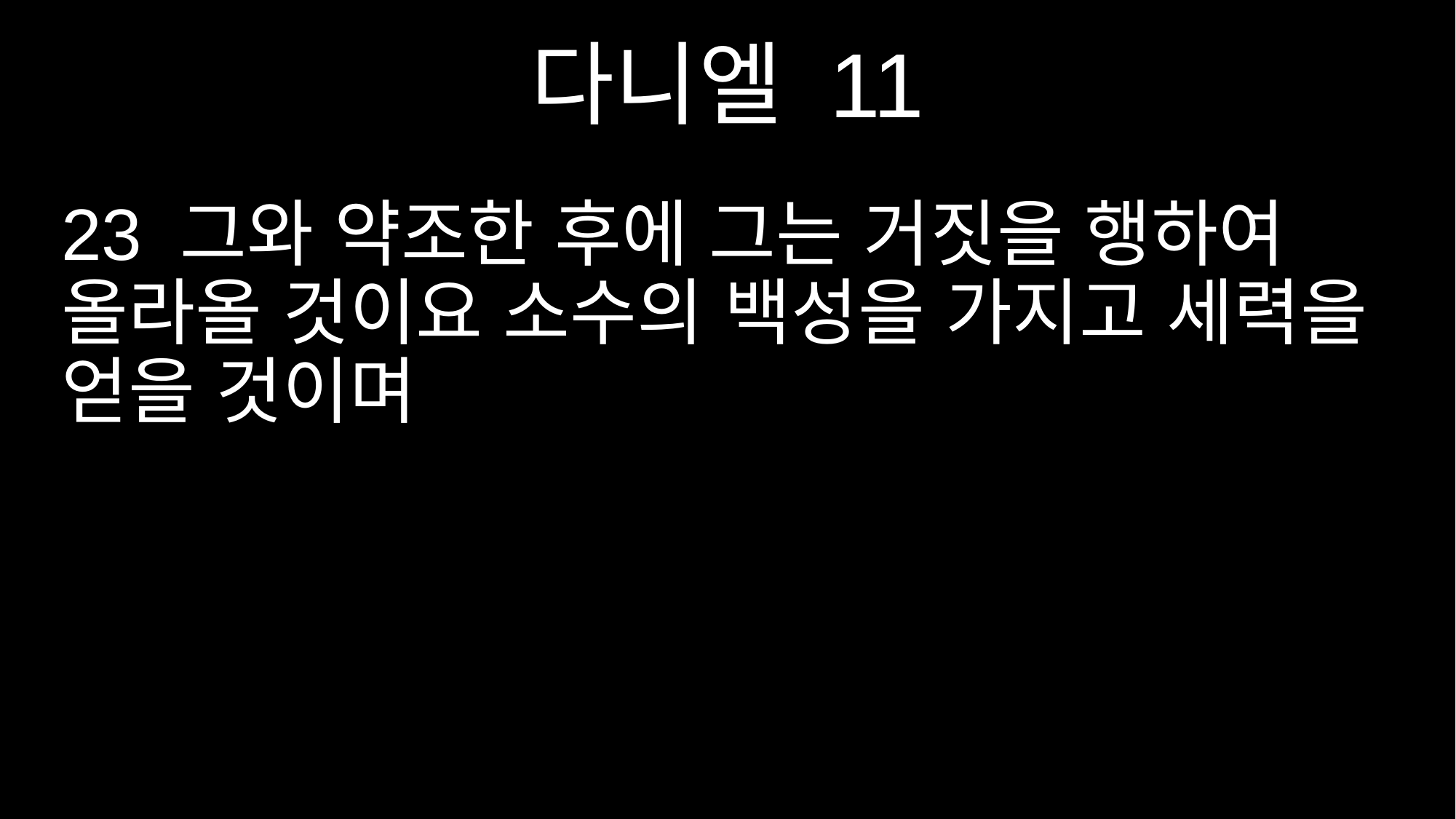

다니엘 11
23 그와 약조한 후에 그는 거짓을 행하여 올라올 것이요 소수의 백성을 가지고 세력을 얻을 것이며